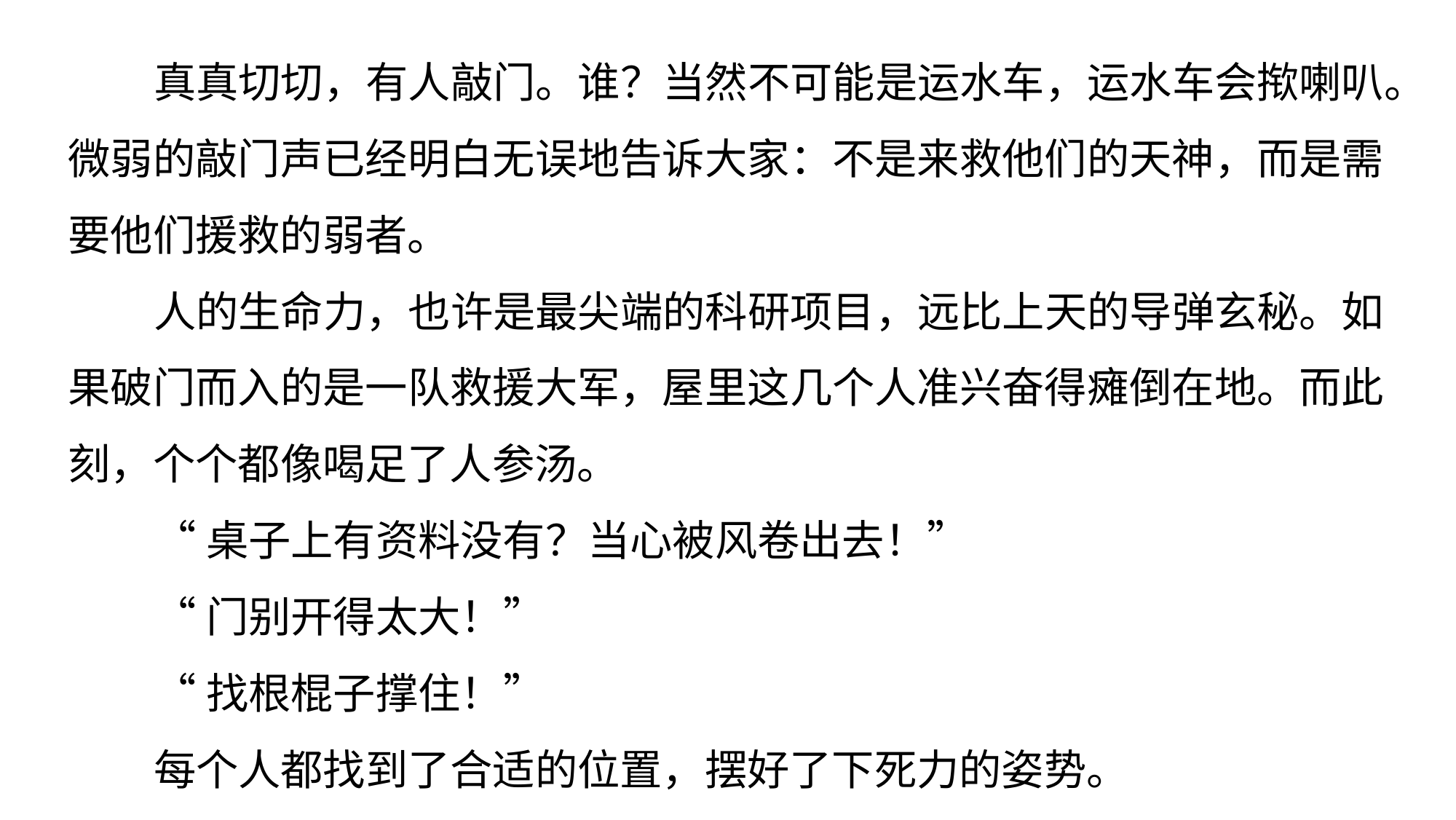

真真切切，有人敲门。谁？当然不可能是运水车，运水车会揿喇叭。微弱的敲门声已经明白无误地告诉大家：不是来救他们的天神，而是需要他们援救的弱者。
人的生命力，也许是最尖端的科研项目，远比上天的导弹玄秘。如果破门而入的是一队救援大军，屋里这几个人准兴奋得瘫倒在地。而此刻，个个都像喝足了人参汤。
“桌子上有资料没有？当心被风卷出去！”
“门别开得太大！”
“找根棍子撑住！”
每个人都找到了合适的位置，摆好了下死力的姿势。